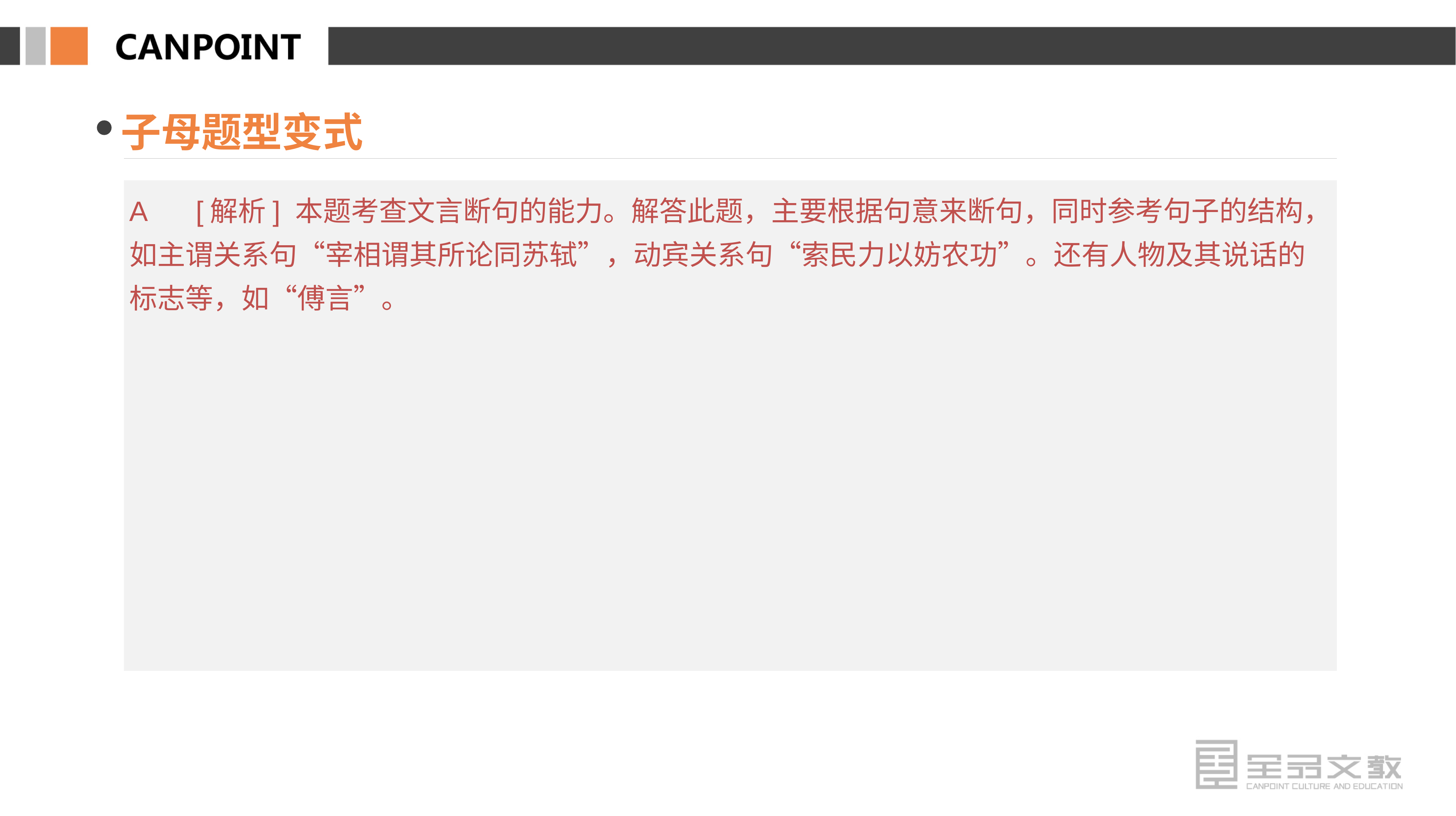

子母题型变式

A 　[解析] 本题考查文言断句的能力。解答此题，主要根据句意来断句，同时参考句子的结构，如主谓关系句“宰相谓其所论同苏轼”，动宾关系句“索民力以妨农功”。还有人物及其说话的标志等，如“傅言”。